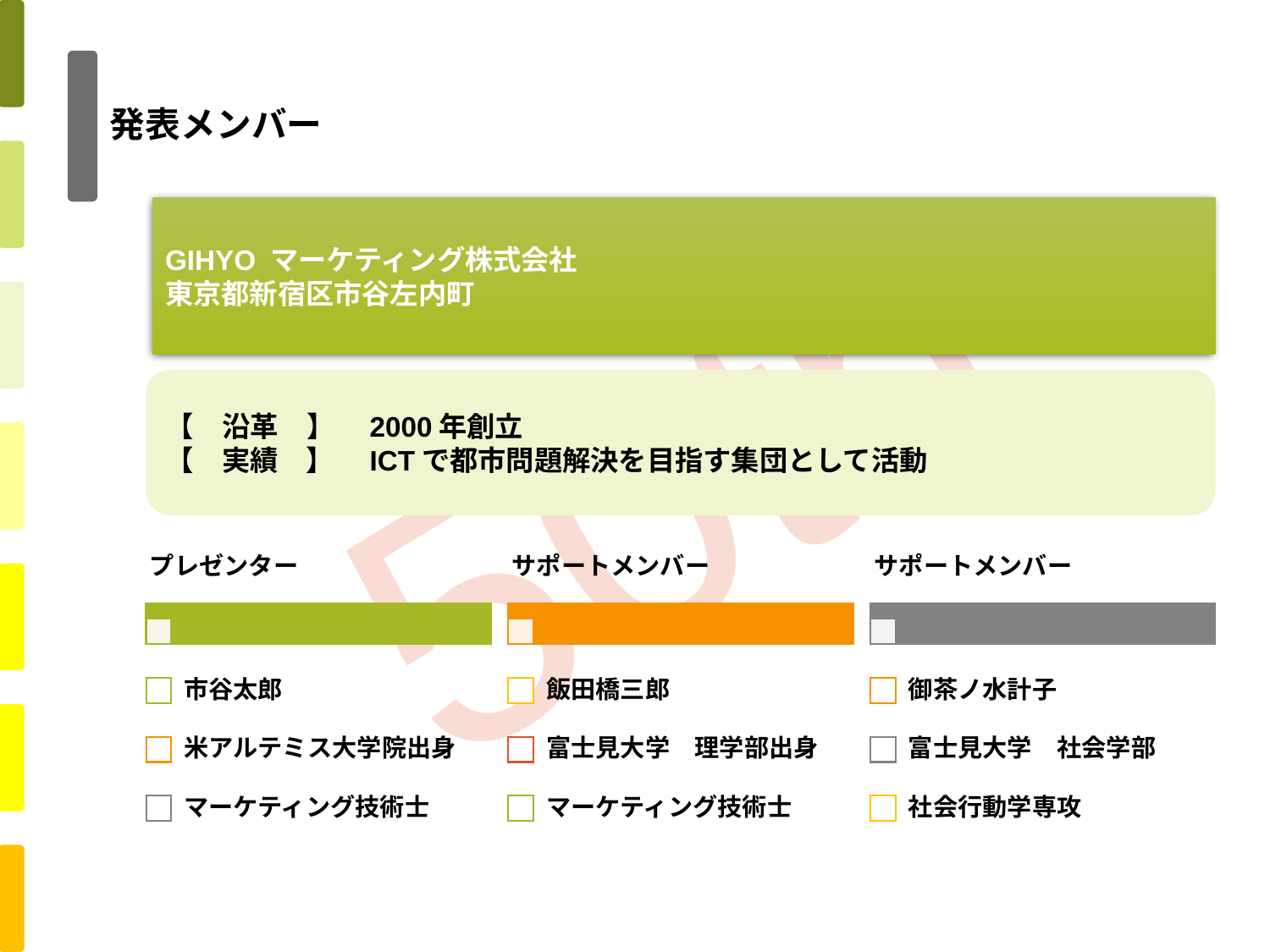

# 発表メンバー
GIHYO マーケティング株式会社
東京都新宿区市谷左内町
【　沿革　】　2000年創立
【　実績　】　ICTで都市問題解決を目指す集団として活動
プレゼンター
市谷太郎
米アルテミス大学院出身
マーケティング技術士
サポートメンバー
飯田橋三郎
富士見大学　理学部出身
マーケティング技術士
サポートメンバー
御茶ノ水計子
富士見大学　社会学部
社会行動学専攻